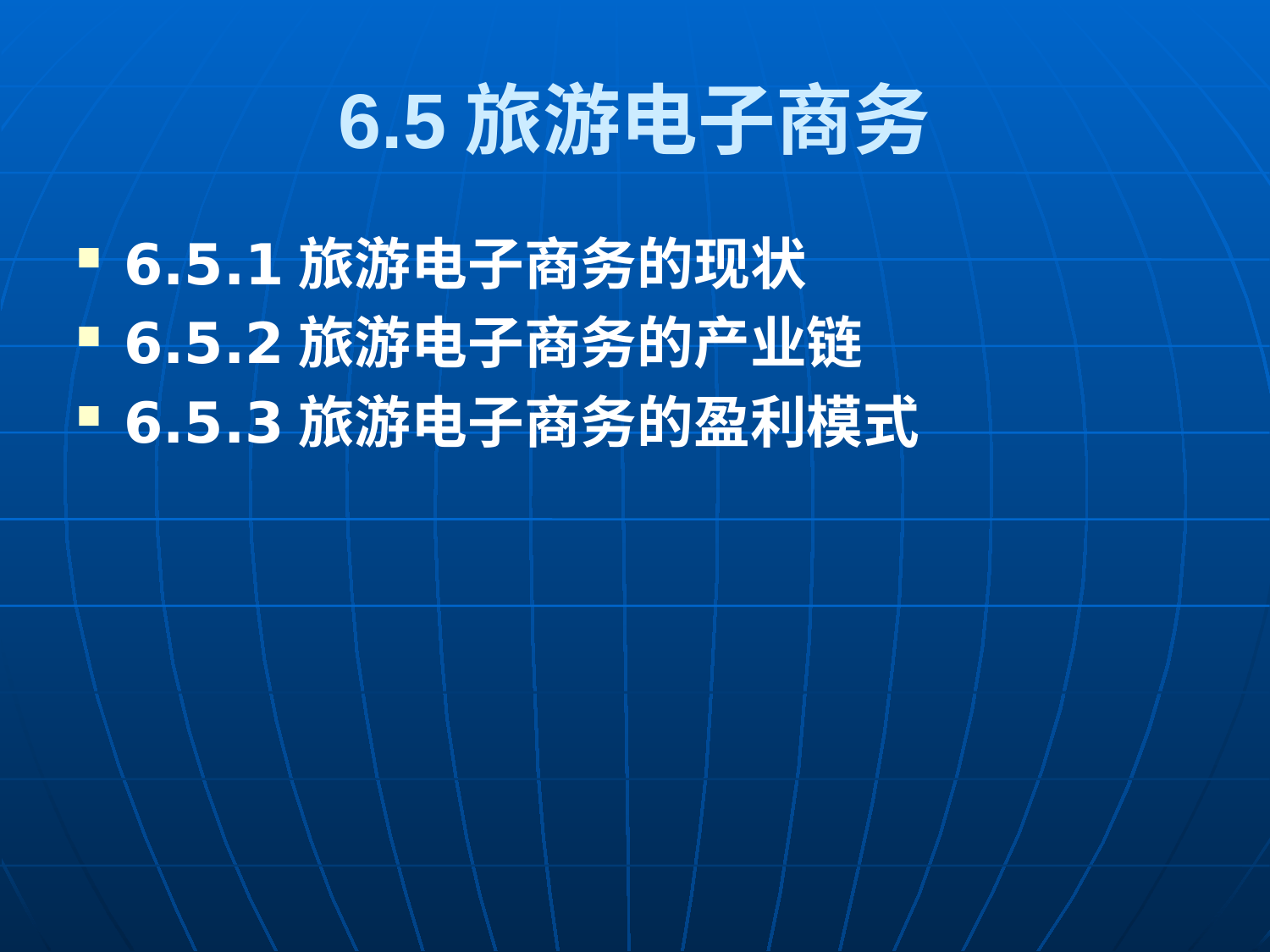

6.5旅游电子商务
6.5.1旅游电子商务的现状
6.5.2旅游电子商务的产业链
6.5.3旅游电子商务的盈利模式